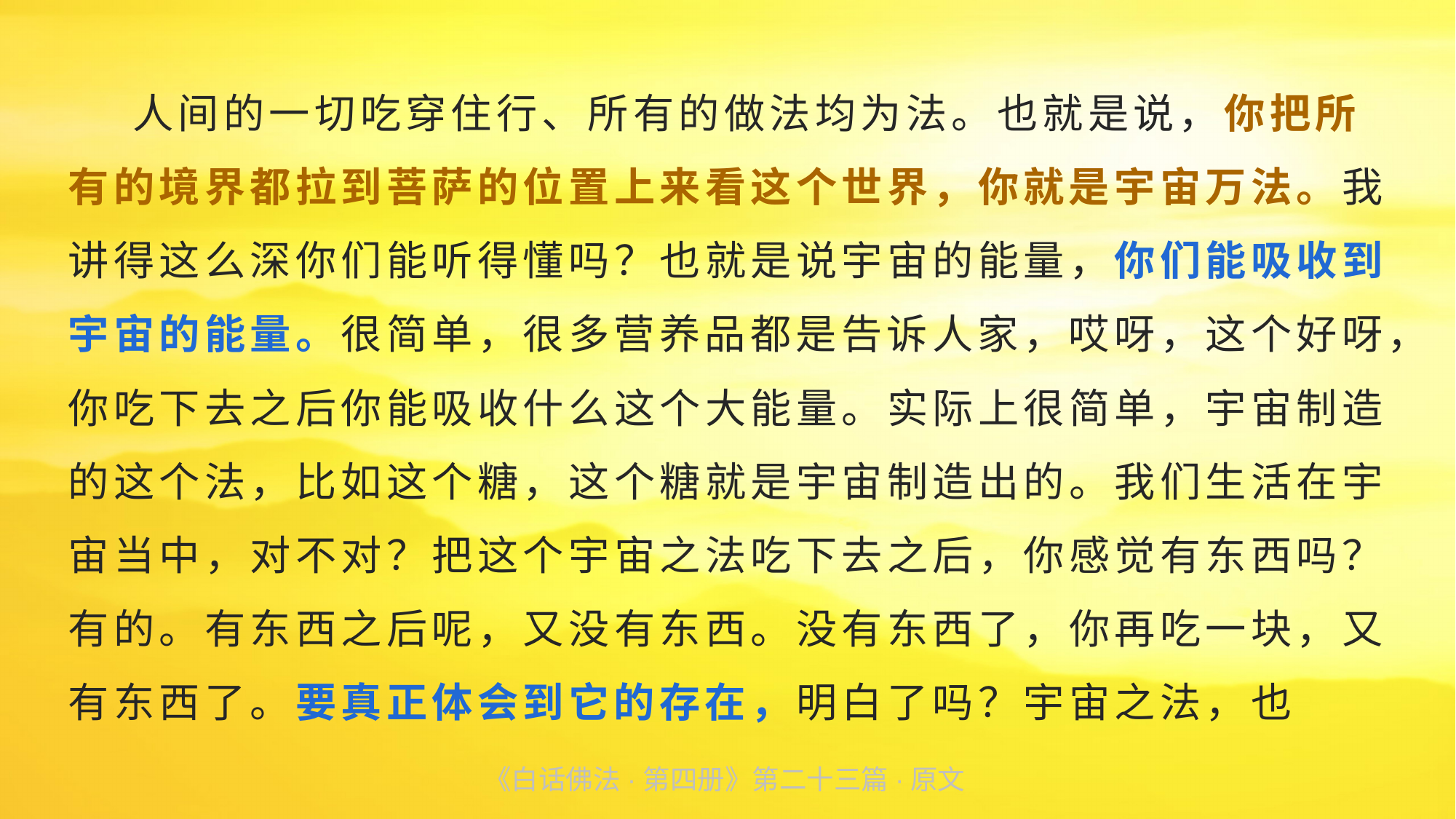

人间的一切吃穿住行、所有的做法均为法。也就是说，你把所
有的境界都拉到菩萨的位置上来看这个世界，你就是宇宙万法。我讲得这么深你们能听得懂吗？也就是说宇宙的能量，你们能吸收到宇宙的能量。很简单，很多营养品都是告诉人家，哎呀，这个好呀，你吃下去之后你能吸收什么这个大能量。实际上很简单，宇宙制造的这个法，比如这个糖，这个糖就是宇宙制造出的。我们生活在宇宙当中，对不对？把这个宇宙之法吃下去之后，你感觉有东西吗？有的。有东西之后呢，又没有东西。没有东西了，你再吃一块，又有东西了。要真正体会到它的存在，明白了吗？宇宙之法，也
《白话佛法·第四册》第二十三篇·原文